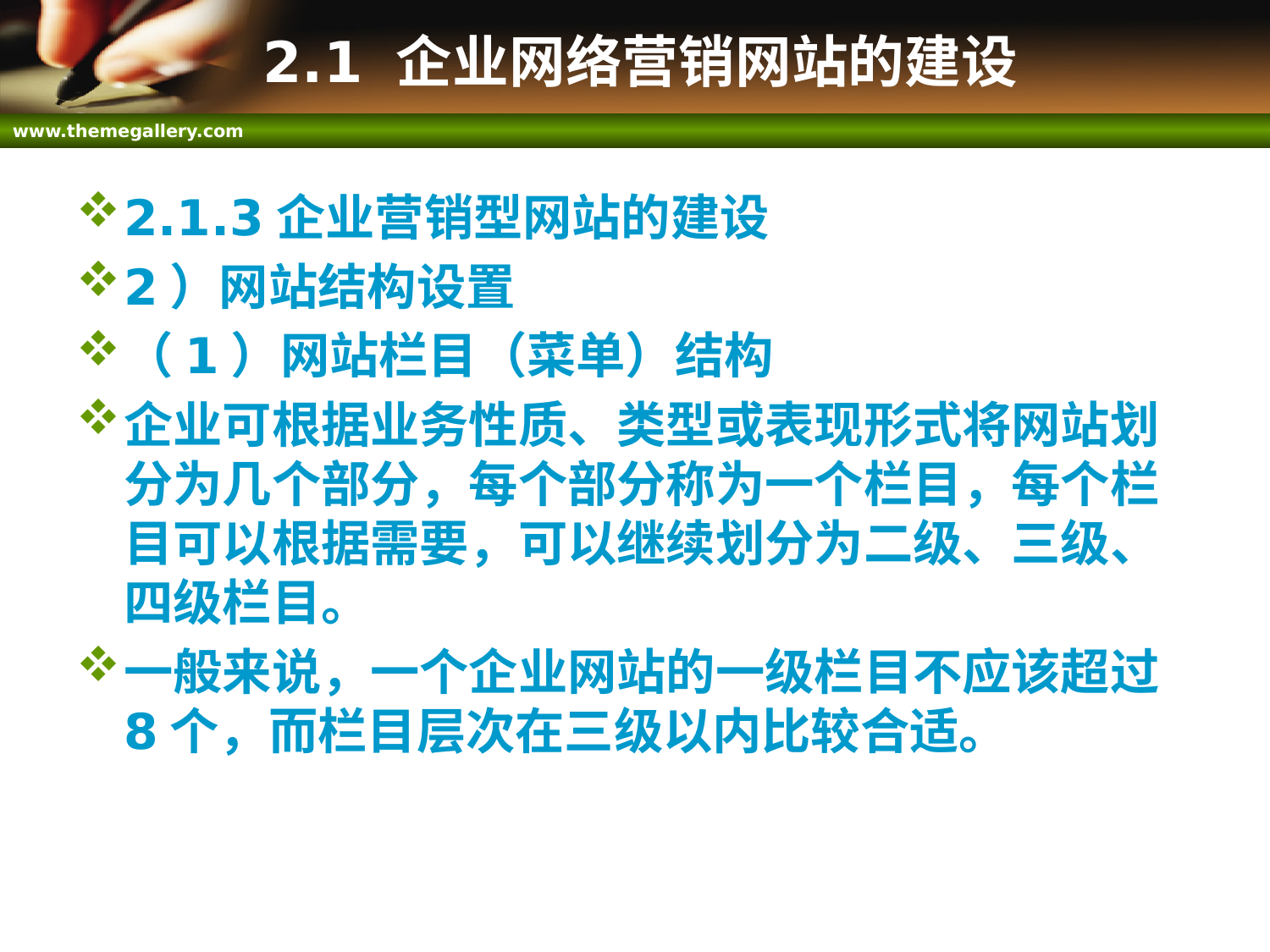

# 2.1 企业网络营销网站的建设
2.1.3企业营销型网站的建设
2）网站结构设置
（1）网站栏目（菜单）结构
企业可根据业务性质、类型或表现形式将网站划分为几个部分，每个部分称为一个栏目，每个栏目可以根据需要，可以继续划分为二级、三级、四级栏目。
一般来说，一个企业网站的一级栏目不应该超过8个，而栏目层次在三级以内比较合适。